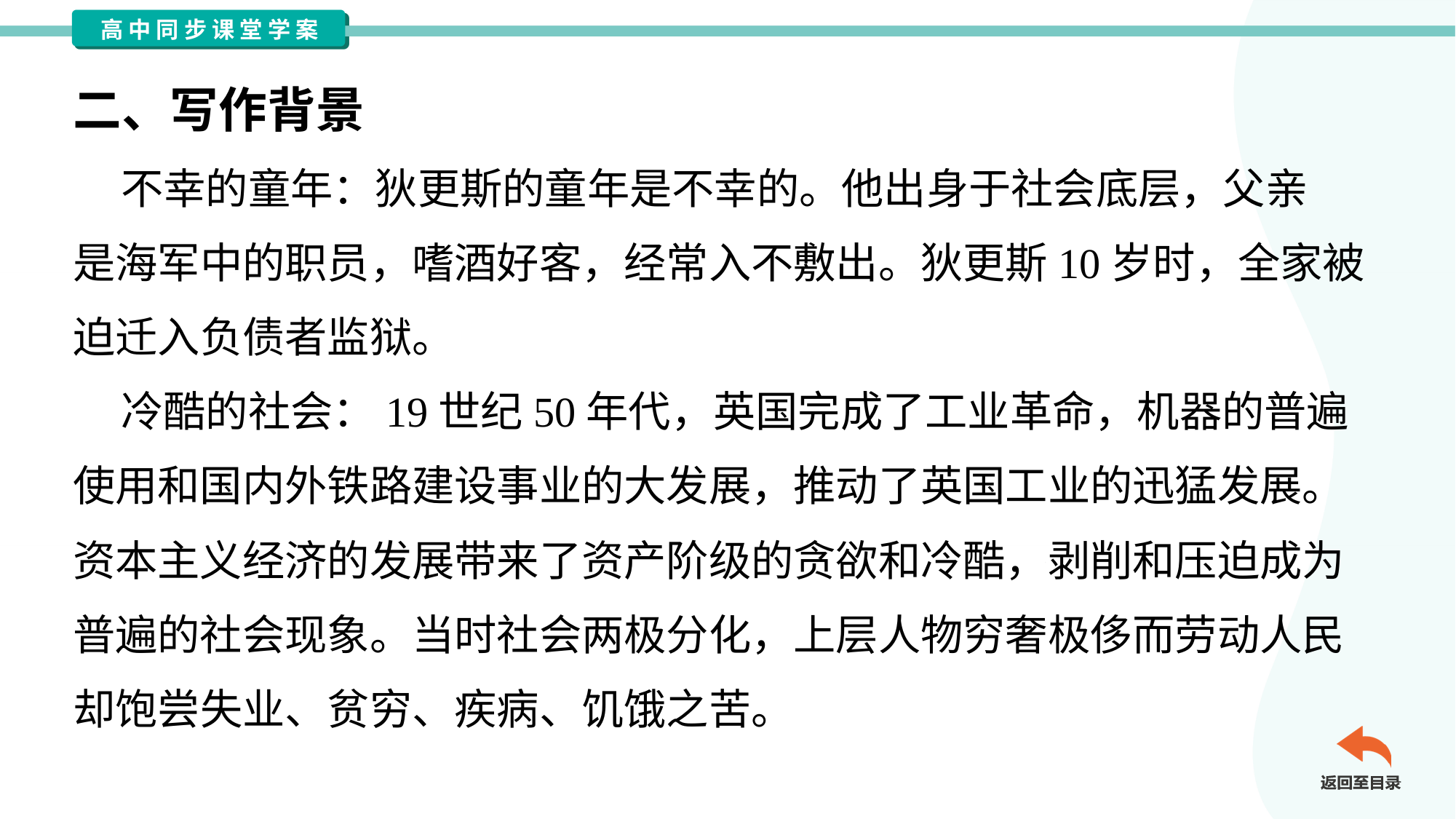

二、写作背景
    不幸的童年：狄更斯的童年是不幸的。他出身于社会底层，父亲
是海军中的职员，嗜酒好客，经常入不敷出。狄更斯10岁时，全家被
迫迁入负债者监狱。
    冷酷的社会：19世纪50年代，英国完成了工业革命，机器的普遍
使用和国内外铁路建设事业的大发展，推动了英国工业的迅猛发展。
资本主义经济的发展带来了资产阶级的贪欲和冷酷，剥削和压迫成为
普遍的社会现象。当时社会两极分化，上层人物穷奢极侈而劳动人民
却饱尝失业、贫穷、疾病、饥饿之苦。